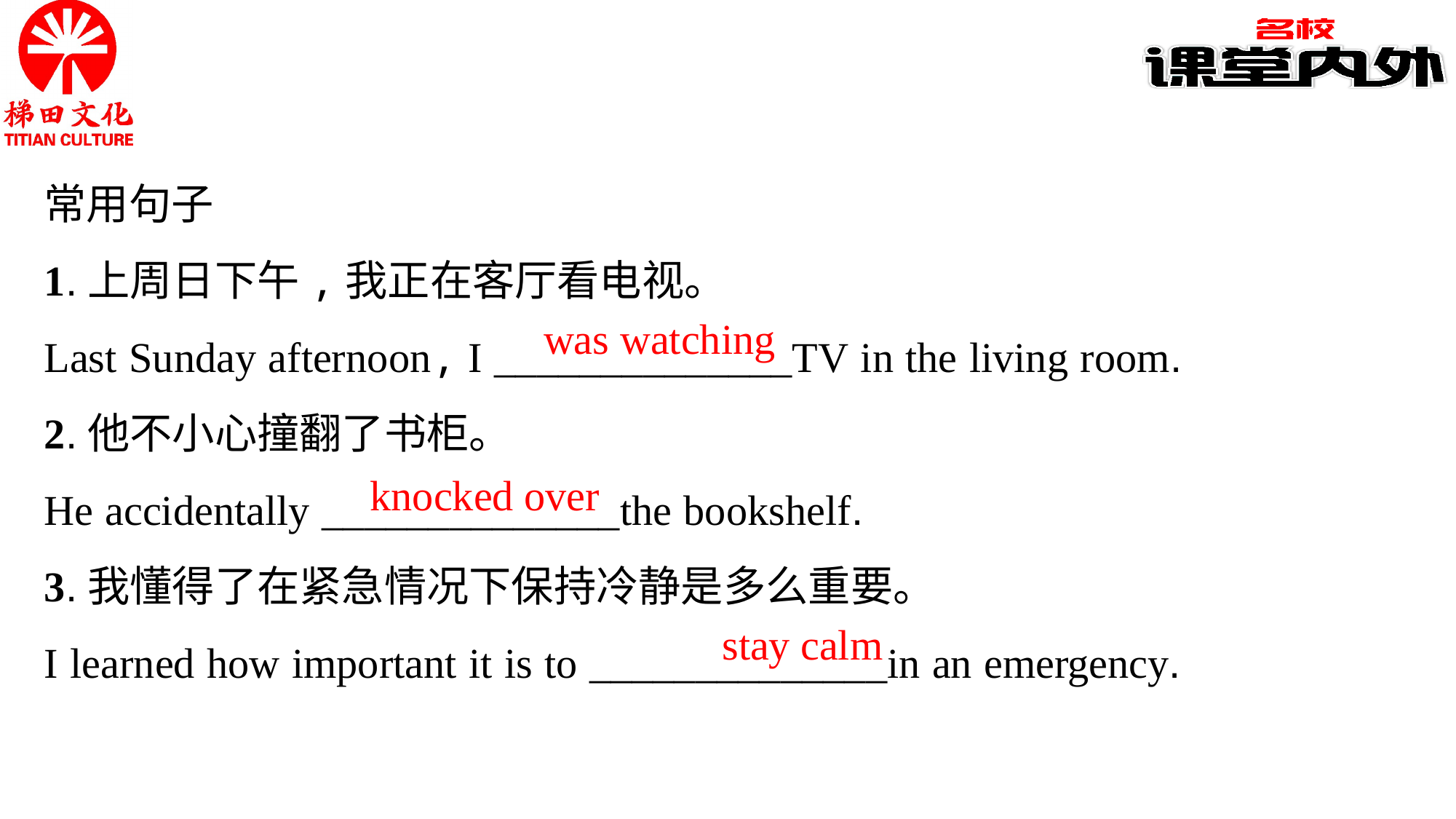

常用句子
1.上周日下午,我正在客厅看电视。
Last Sunday afternoon, I ______________TV in the living room.
2.他不小心撞翻了书柜。
He accidentally ______________the bookshelf.
3.我懂得了在紧急情况下保持冷静是多么重要。
I learned how important it is to ______________in an emergency.
was watching
knocked over
stay calm